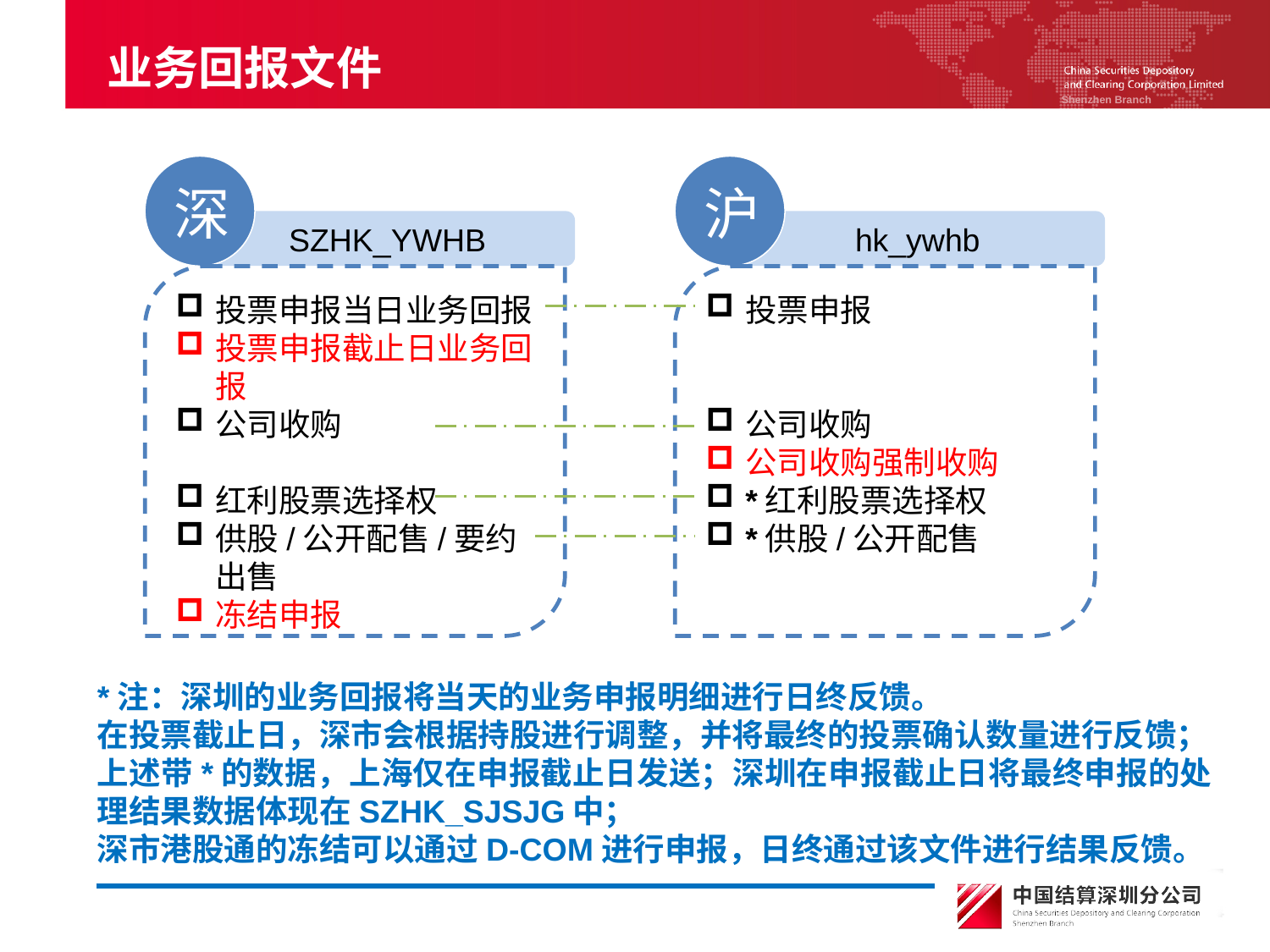

# 业务回报文件
深
SZHK_YWHB
投票申报当日业务回报
投票申报截止日业务回报
公司收购

红利股票选择权
供股/公开配售/要约出售
冻结申报
沪
hk_ywhb
投票申报

公司收购
公司收购强制收购
*红利股票选择权
*供股/公开配售
*注：深圳的业务回报将当天的业务申报明细进行日终反馈。
在投票截止日，深市会根据持股进行调整，并将最终的投票确认数量进行反馈；
上述带*的数据，上海仅在申报截止日发送；深圳在申报截止日将最终申报的处理结果数据体现在SZHK_SJSJG中；
深市港股通的冻结可以通过D-COM进行申报，日终通过该文件进行结果反馈。